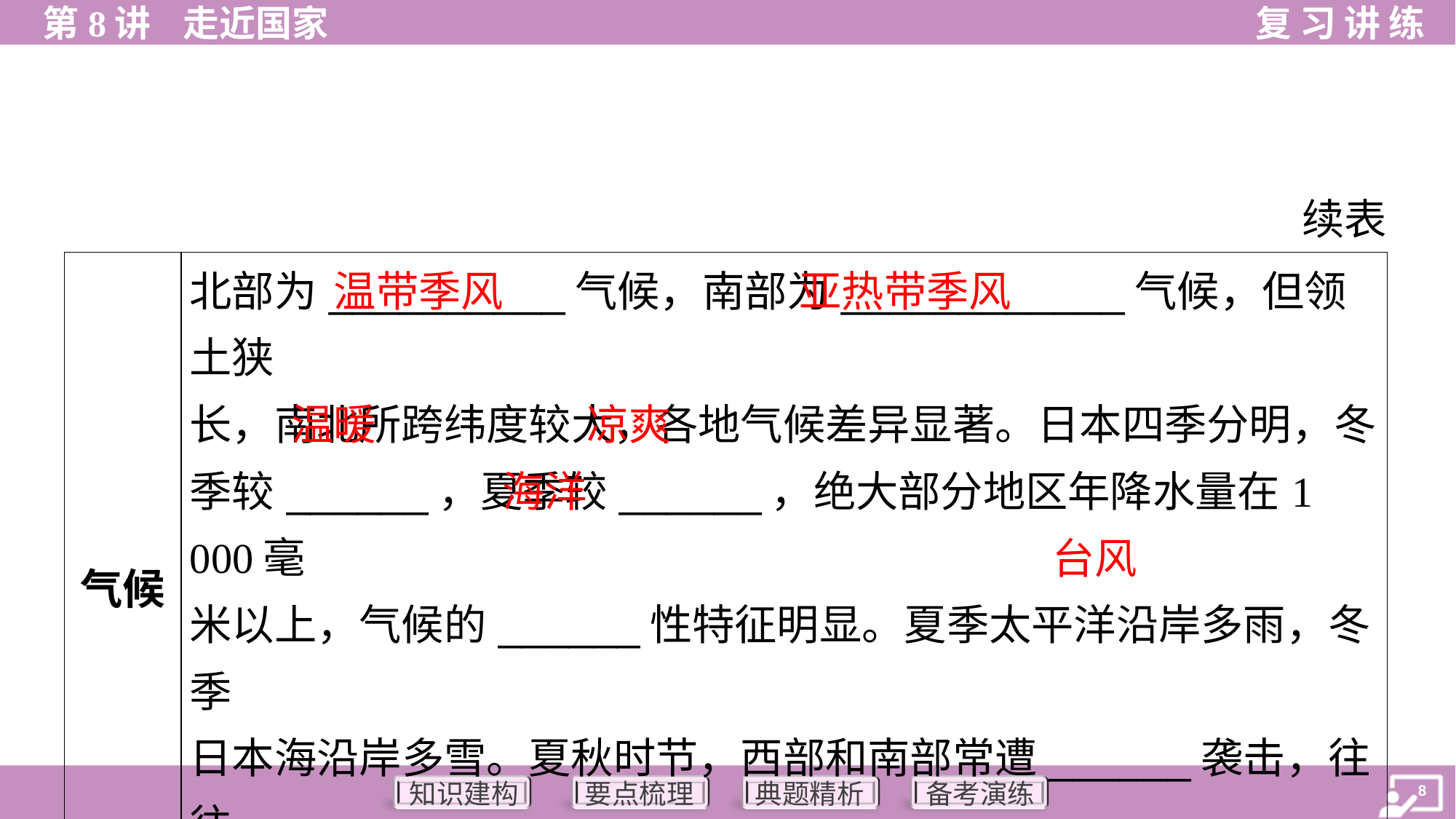

续表
温带季风
亚热带季风
| 气候 | 北部为\_\_\_\_\_\_\_\_\_\_气候，南部为\_\_\_\_\_\_\_\_\_\_\_\_气候，但领土狭 长，南北所跨纬度较大，各地气候差异显著。日本四季分明，冬 季较\_\_\_\_\_\_，夏季较\_\_\_\_\_\_，绝大部分地区年降水量在1 000毫 米以上，气候的\_\_\_\_\_\_性特征明显。夏季太平洋沿岸多雨，冬季 日本海沿岸多雪。夏秋时节，西部和南部常遭\_\_\_\_\_\_袭击，往往 引发灾害 |
| --- | --- |
温暖
凉爽
海洋
台风